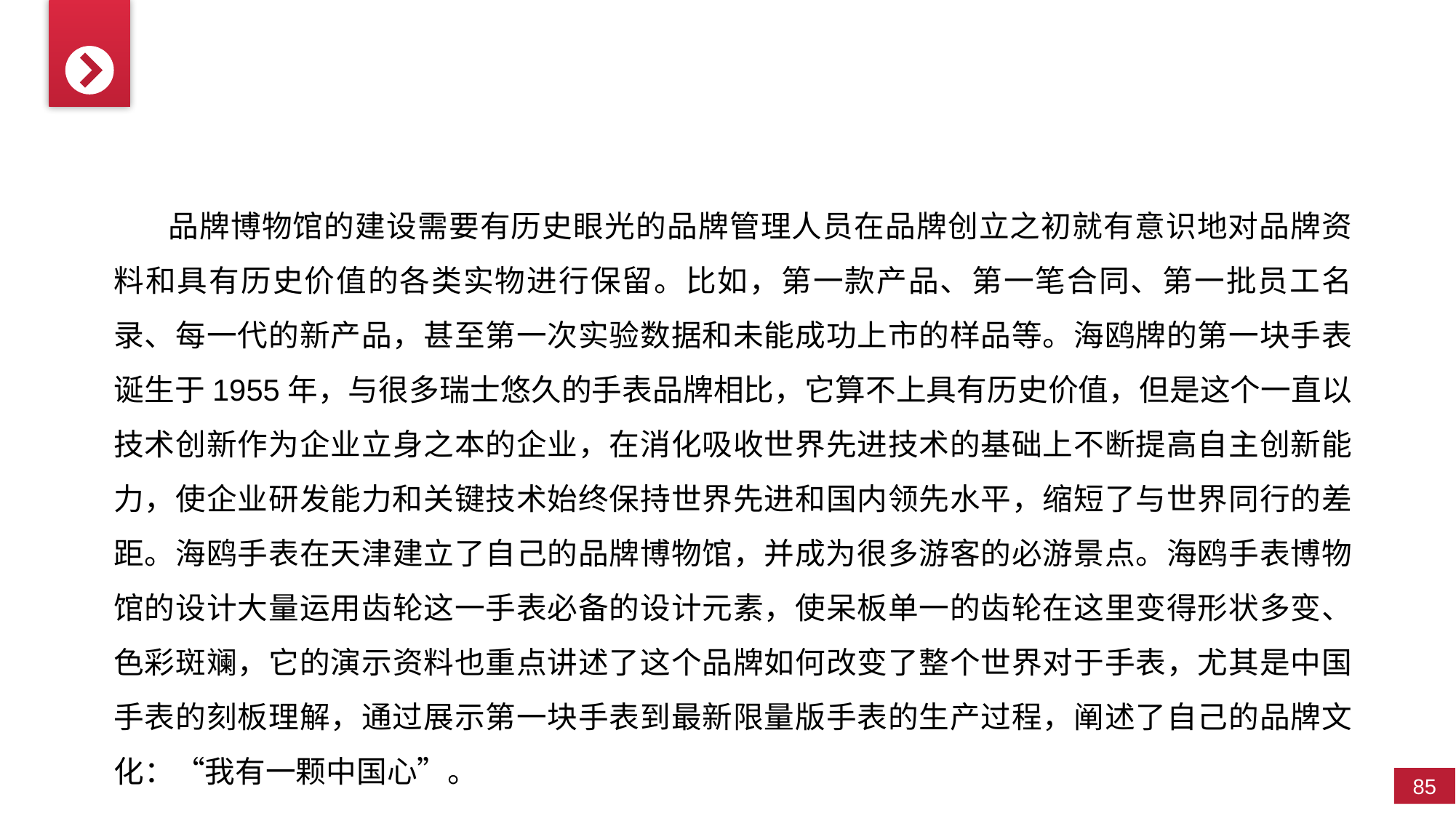

品牌博物馆的建设需要有历史眼光的品牌管理人员在品牌创立之初就有意识地对品牌资料和具有历史价值的各类实物进行保留。比如，第一款产品、第一笔合同、第一批员工名录、每一代的新产品，甚至第一次实验数据和未能成功上市的样品等。海鸥牌的第一块手表诞生于1955年，与很多瑞士悠久的手表品牌相比，它算不上具有历史价值，但是这个一直以技术创新作为企业立身之本的企业，在消化吸收世界先进技术的基础上不断提高自主创新能力，使企业研发能力和关键技术始终保持世界先进和国内领先水平，缩短了与世界同行的差距。海鸥手表在天津建立了自己的品牌博物馆，并成为很多游客的必游景点。海鸥手表博物馆的设计大量运用齿轮这一手表必备的设计元素，使呆板单一的齿轮在这里变得形状多变、色彩斑斓，它的演示资料也重点讲述了这个品牌如何改变了整个世界对于手表，尤其是中国手表的刻板理解，通过展示第一块手表到最新限量版手表的生产过程，阐述了自己的品牌文化：“我有一颗中国心”。